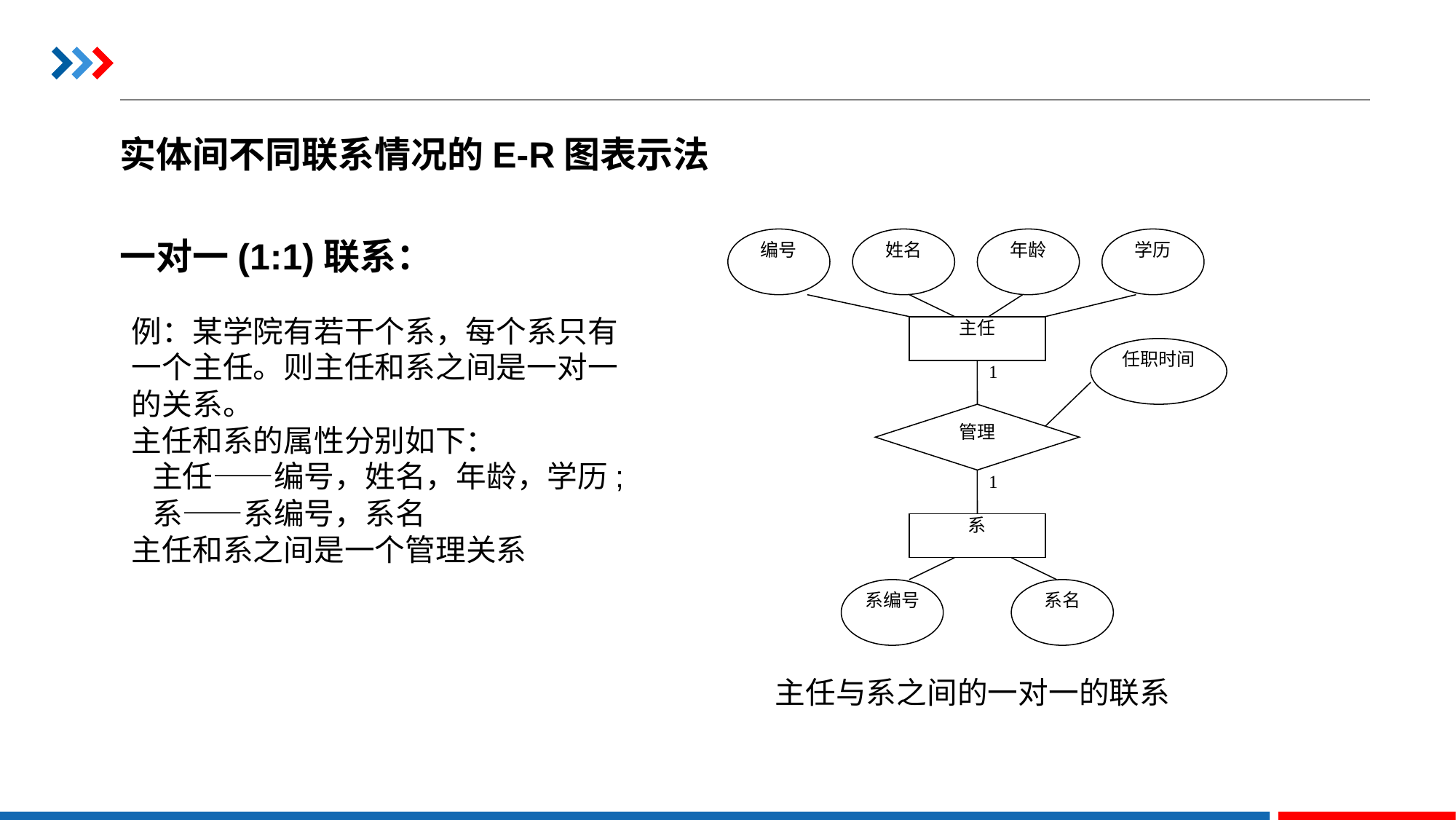

一对一(1:1)联系
实体间不同联系情况的E-R图表示法

一对一(1:1)联系：
编号
姓名
年龄
学历

主任
任职时间

1

管理

1
系

系编号
系名

例：某学院有若干个系，每个系只有一个主任。则主任和系之间是一对一的关系。
主任和系的属性分别如下：
  主任——编号，姓名，年龄，学历;
  系——系编号，系名
主任和系之间是一个管理关系
主任与系之间的一对一的联系